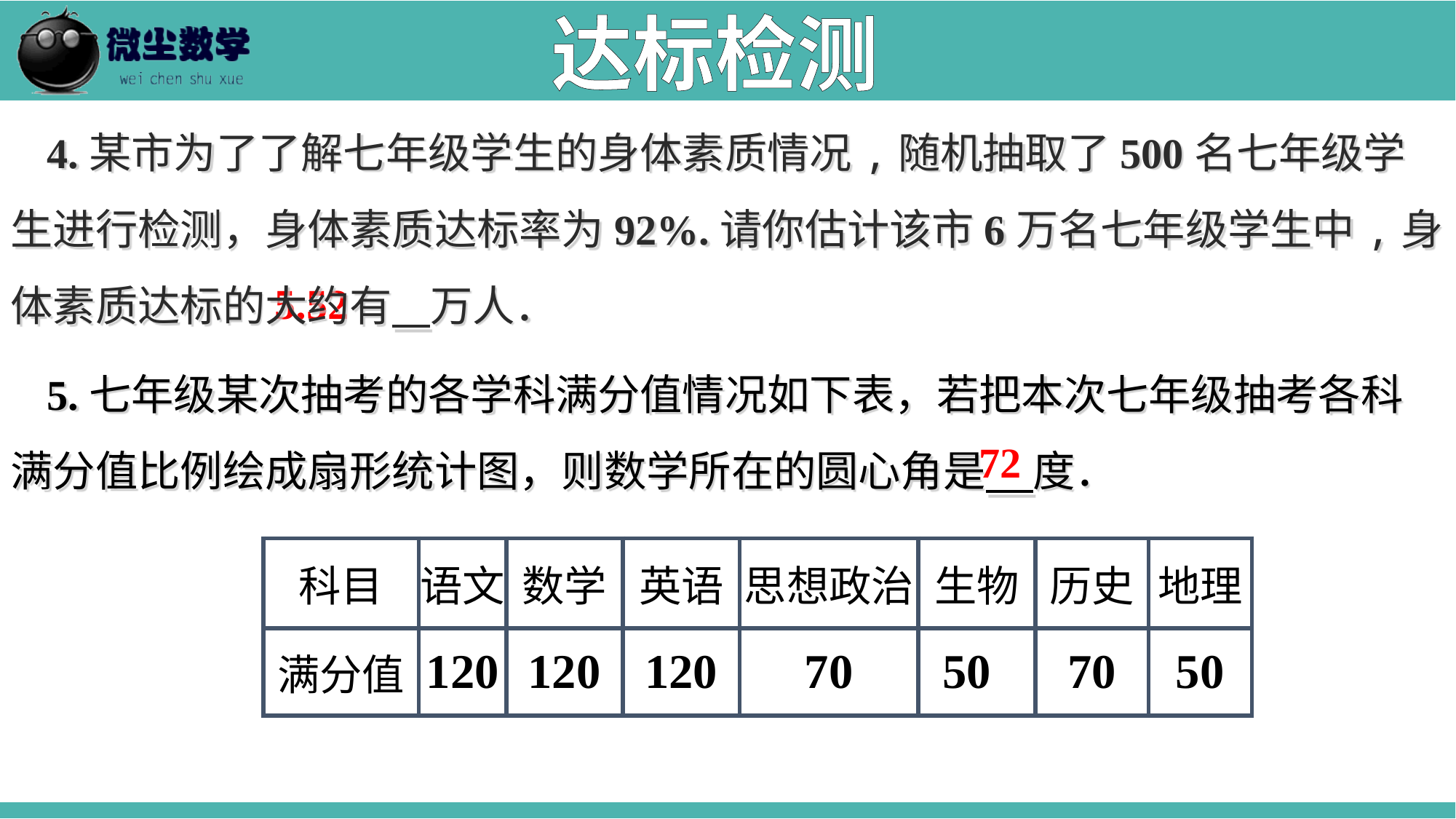

达标检测
4.某市为了了解七年级学生的身体素质情况,随机抽取了500名七年级学生进行检测，身体素质达标率为92%.请你估计该市6万名七年级学生中,身体素质达标的大约有    万人．
5.52
5.七年级某次抽考的各学科满分值情况如下表，若把本次七年级抽考各科满分值比例绘成扇形统计图，则数学所在的圆心角是     度．
72
| 科目 | 语文 | 数学 | 英语 | 思想政治 | 生物 | 历史 | 地理 |
| --- | --- | --- | --- | --- | --- | --- | --- |
| 满分值 | 120 | 120 | 120 | 70 | 50 | 70 | 50 |